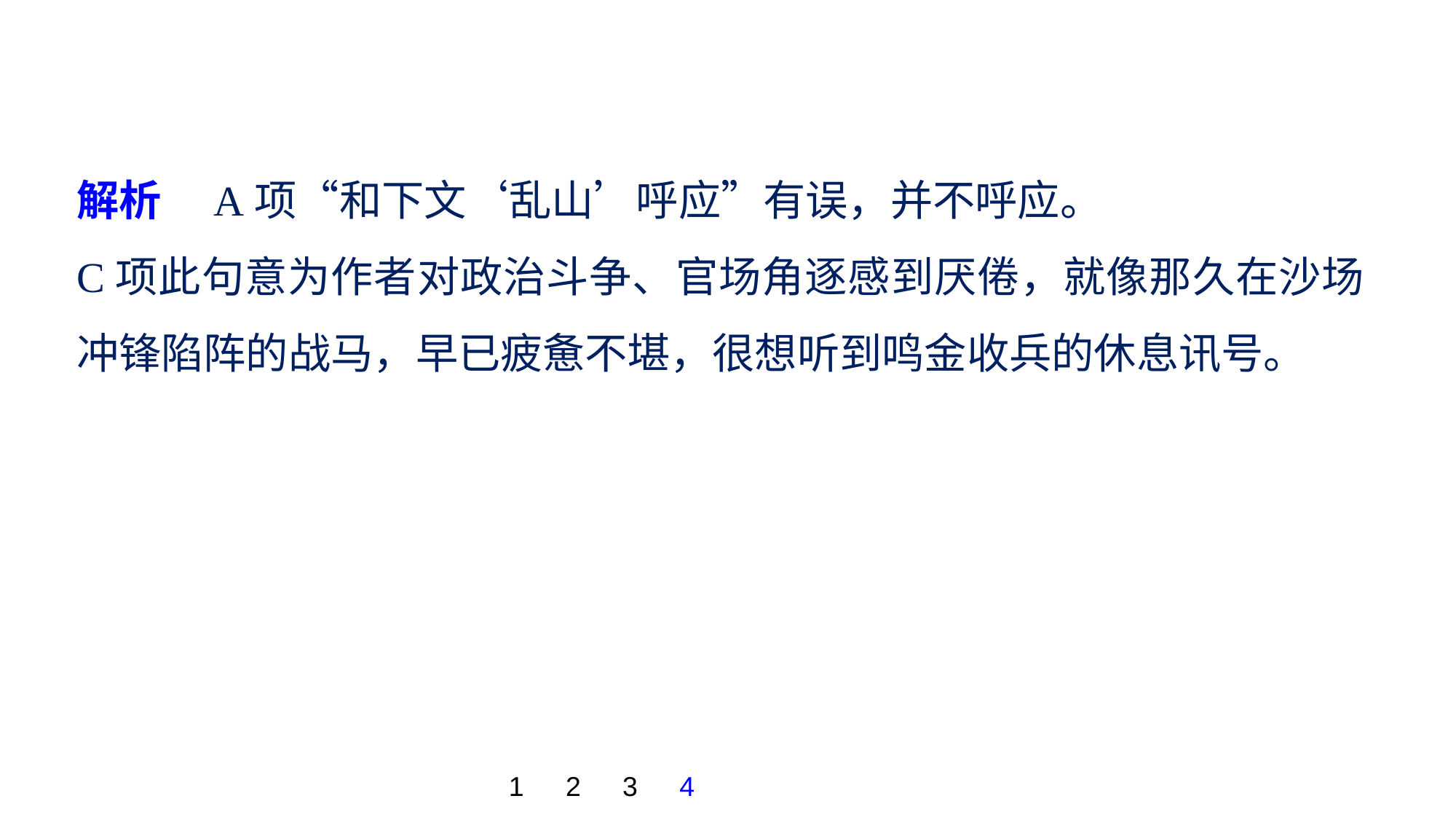

解析　A项“和下文‘乱山’呼应”有误，并不呼应。
C项此句意为作者对政治斗争、官场角逐感到厌倦，就像那久在沙场冲锋陷阵的战马，早已疲惫不堪，很想听到鸣金收兵的休息讯号。
1
2
3
4